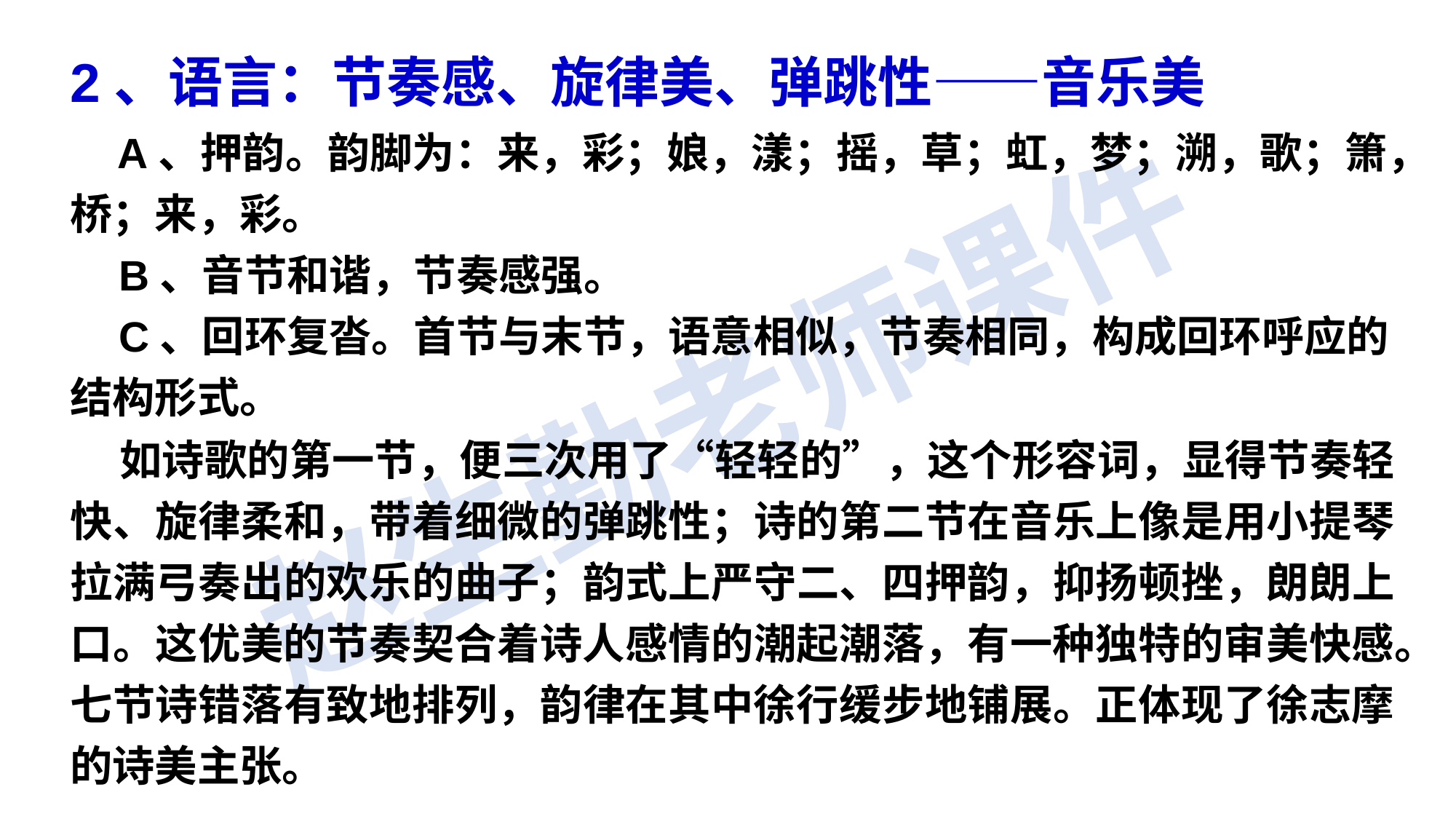

2、语言：节奏感、旋律美、弹跳性——音乐美
    A、押韵。韵脚为：来，彩；娘，漾；摇，草；虹，梦；溯，歌；箫，桥；来，彩。
    B、音节和谐，节奏感强。
    C、回环复沓。首节与末节，语意相似，节奏相同，构成回环呼应的结构形式。
    如诗歌的第一节，便三次用了“轻轻的”，这个形容词，显得节奏轻快、旋律柔和，带着细微的弹跳性；诗的第二节在音乐上像是用小提琴拉满弓奏出的欢乐的曲子；韵式上严守二、四押韵，抑扬顿挫，朗朗上口。这优美的节奏契合着诗人感情的潮起潮落，有一种独特的审美快感。七节诗错落有致地排列，韵律在其中徐行缓步地铺展。正体现了徐志摩的诗美主张。